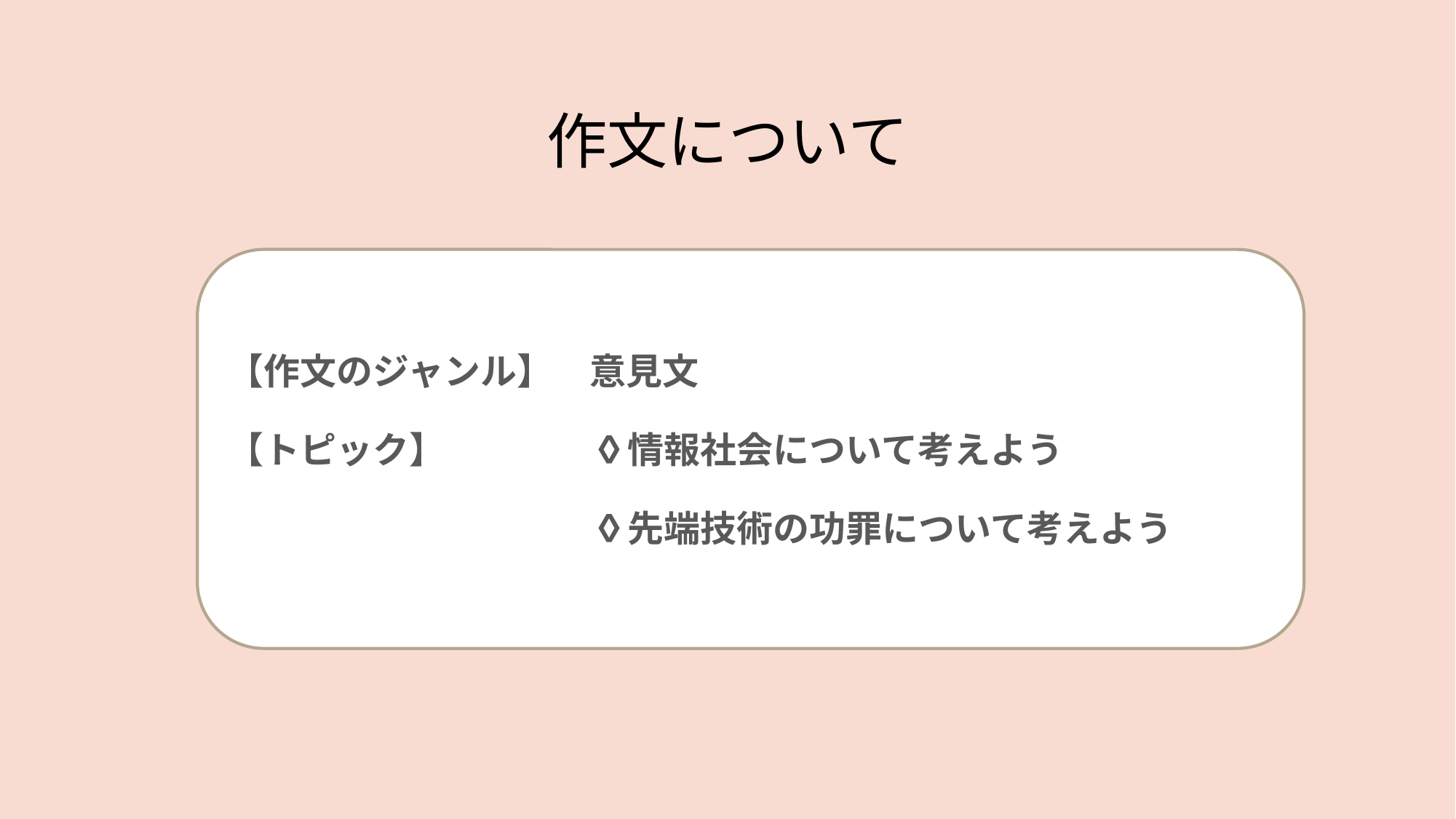

作文について

【作文のジャンル】　意見文
【トピック】　　　　◊情報社会について考えよう
　　　　　　　　　　◊先端技術の功罪について考えよう